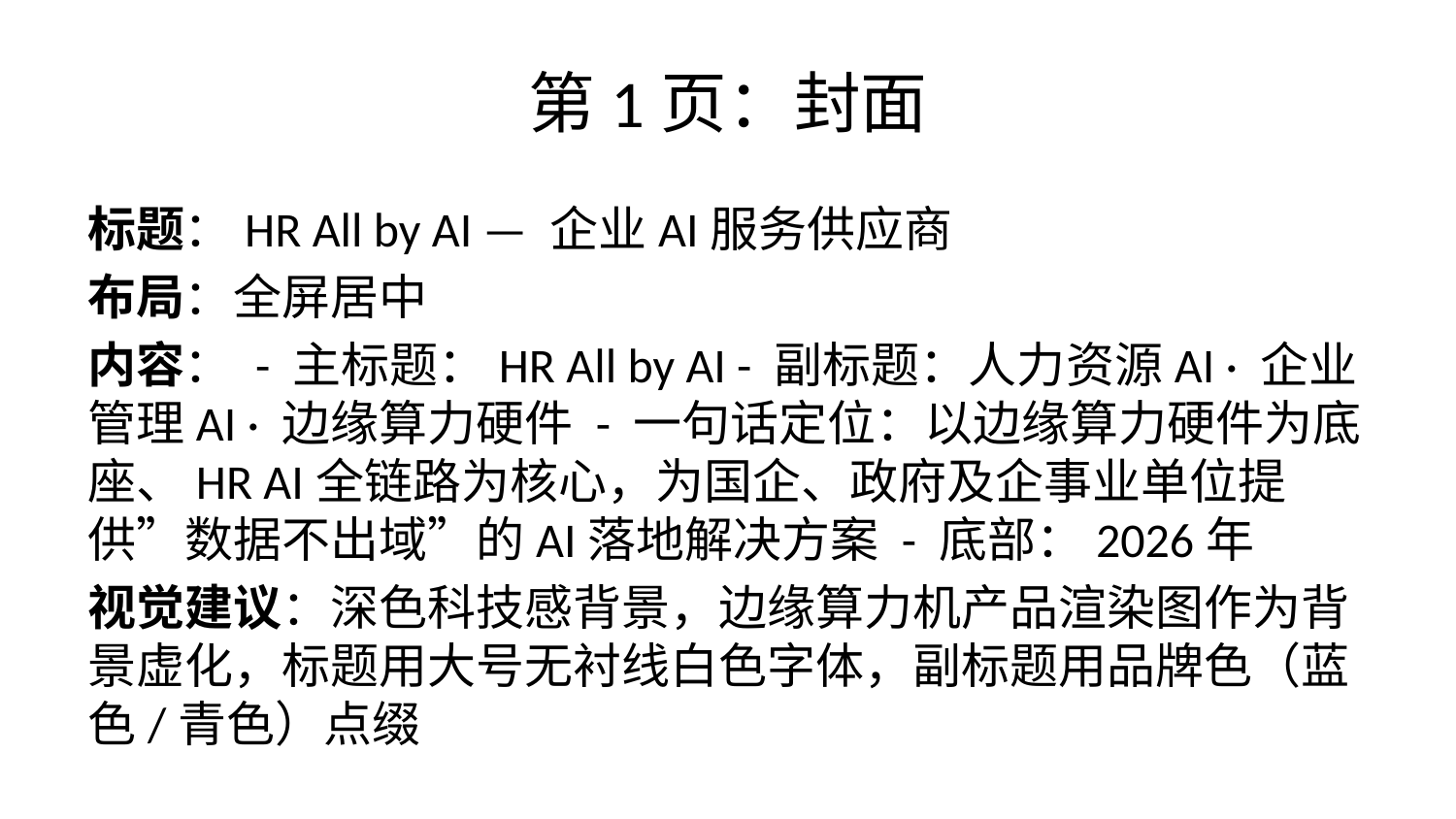

# 第1页：封面
标题：HR All by AI — 企业AI服务供应商
布局：全屏居中
内容： - 主标题：HR All by AI - 副标题：人力资源AI · 企业管理AI · 边缘算力硬件 - 一句话定位：以边缘算力硬件为底座、HR AI全链路为核心，为国企、政府及企事业单位提供”数据不出域”的AI落地解决方案 - 底部：2026年
视觉建议：深色科技感背景，边缘算力机产品渲染图作为背景虚化，标题用大号无衬线白色字体，副标题用品牌色（蓝色/青色）点缀